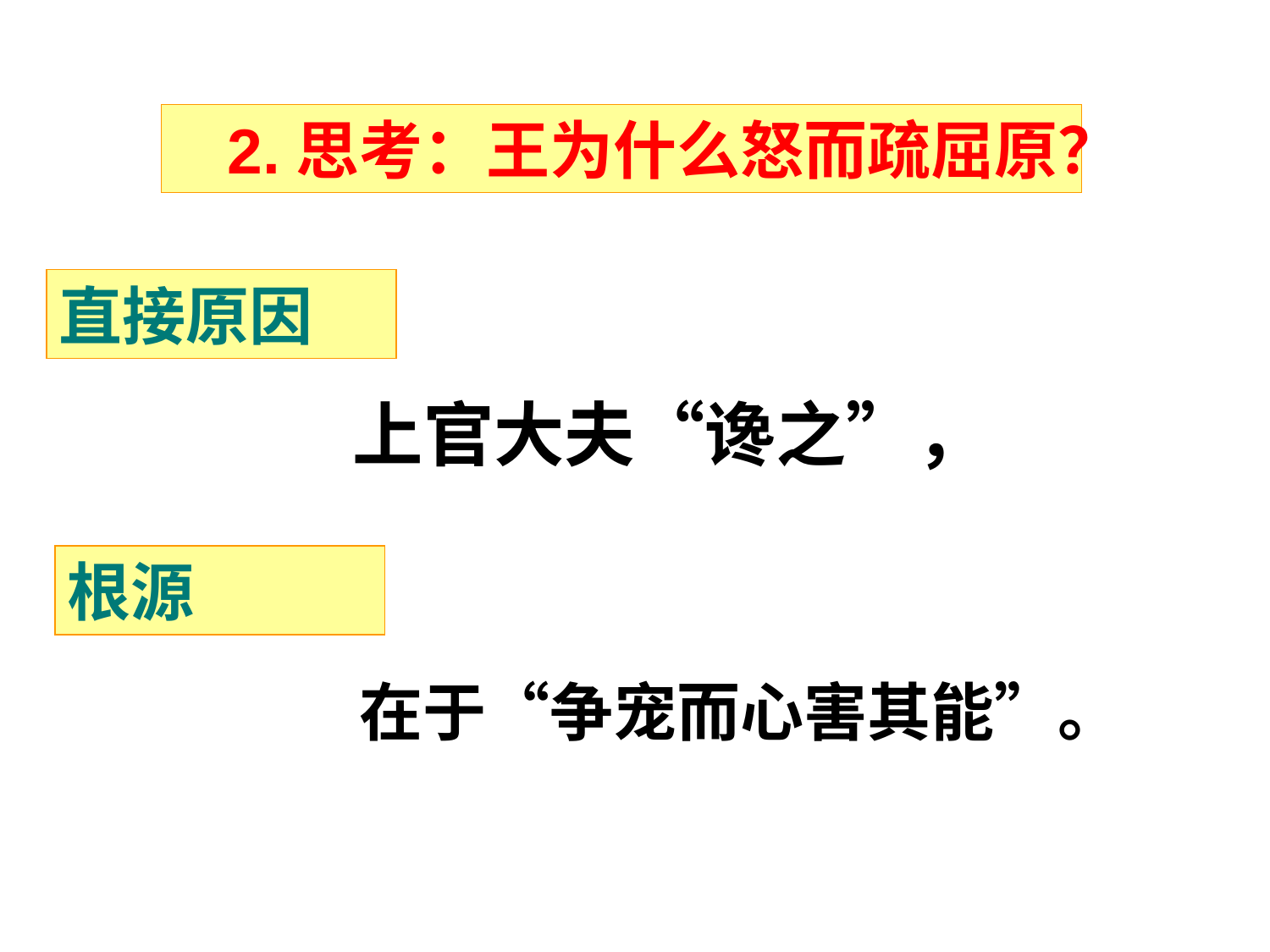

2.思考：王为什么怒而疏屈原？
直接原因
上官大夫“谗之”，
根源
     在于“争宠而心害其能”。